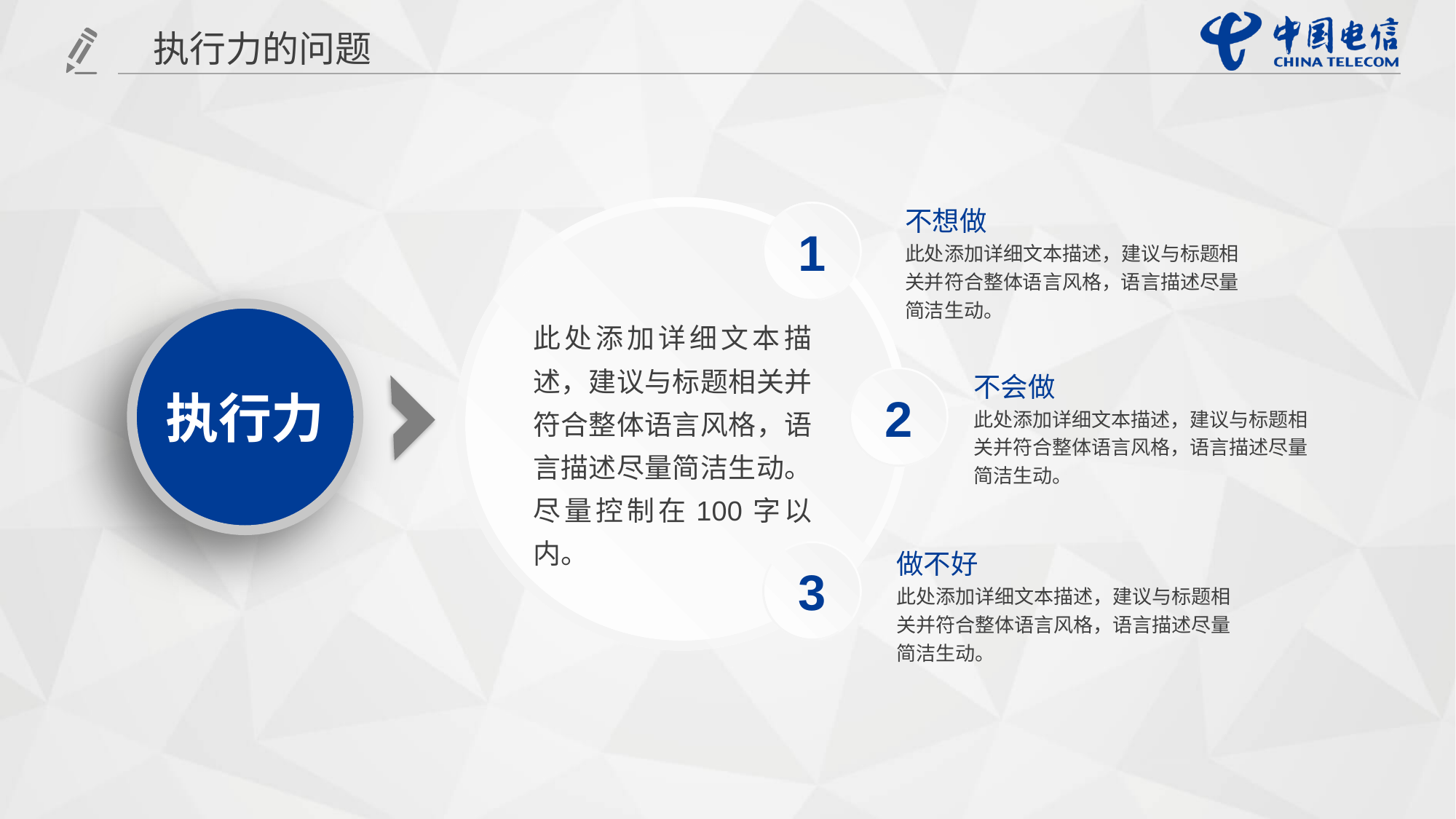

执行力的问题

1
不想做
此处添加详细文本描述，建议与标题相关并符合整体语言风格，语言描述尽量简洁生动。

此处添加详细文本描述，建议与标题相关并符合整体语言风格，语言描述尽量简洁生动。尽量控制在100字以内。

2
不会做
此处添加详细文本描述，建议与标题相关并符合整体语言风格，语言描述尽量简洁生动。
执行力

3
做不好
此处添加详细文本描述，建议与标题相关并符合整体语言风格，语言描述尽量简洁生动。